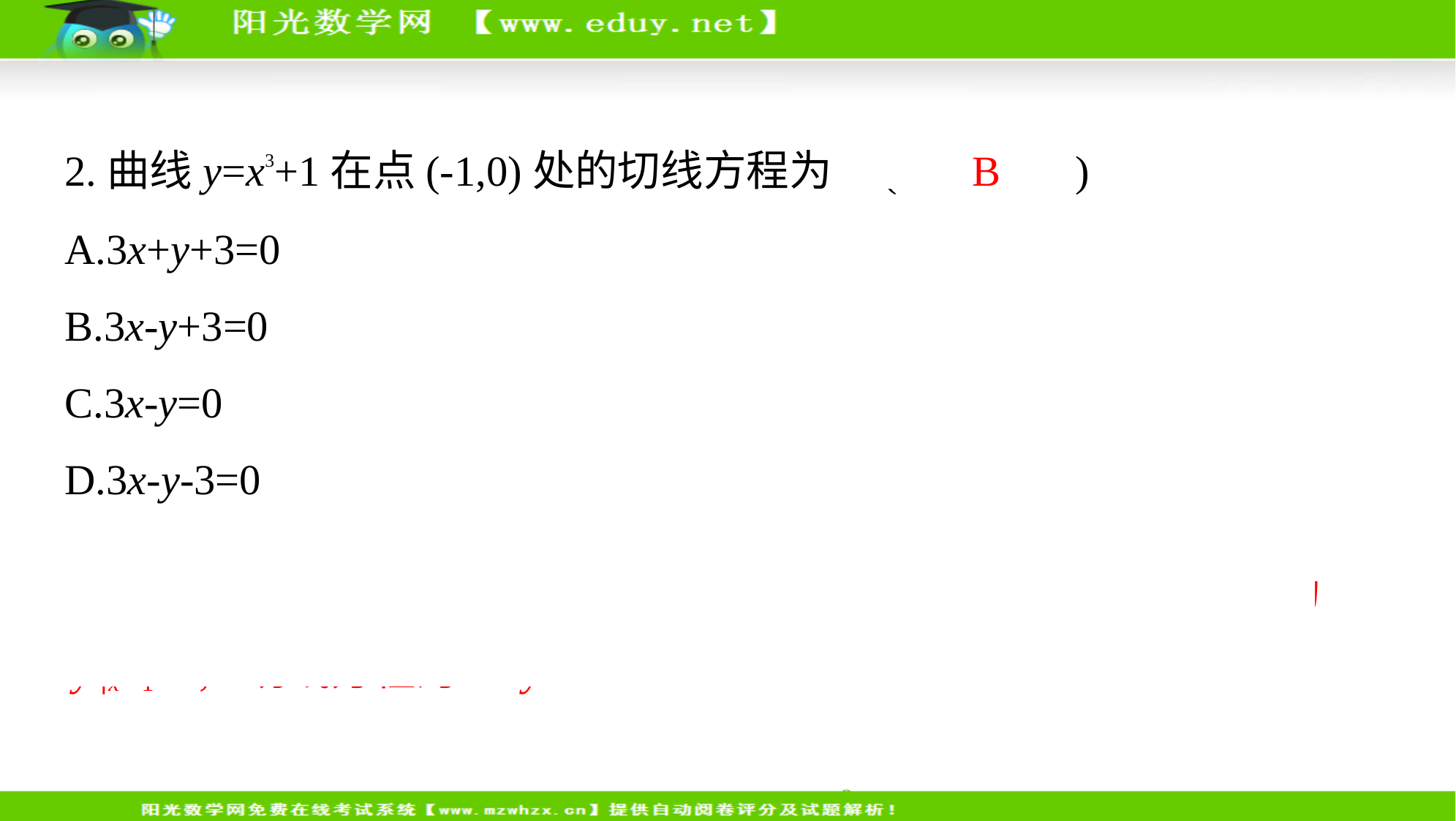

2.曲线y=x3+1在点(-1,0)处的切线方程为 (　 B 　)
A.3x+y+3=0
B.3x-y+3=0
C.3x-y=0
D.3x-y-3=0

解析    ∵y=x3+1,∴y'=3x2,∴曲线y=x3+1在点(-1,0)处的切线的斜率为
y'|x=-1=3,∴切线方程为3x-y+3=0.